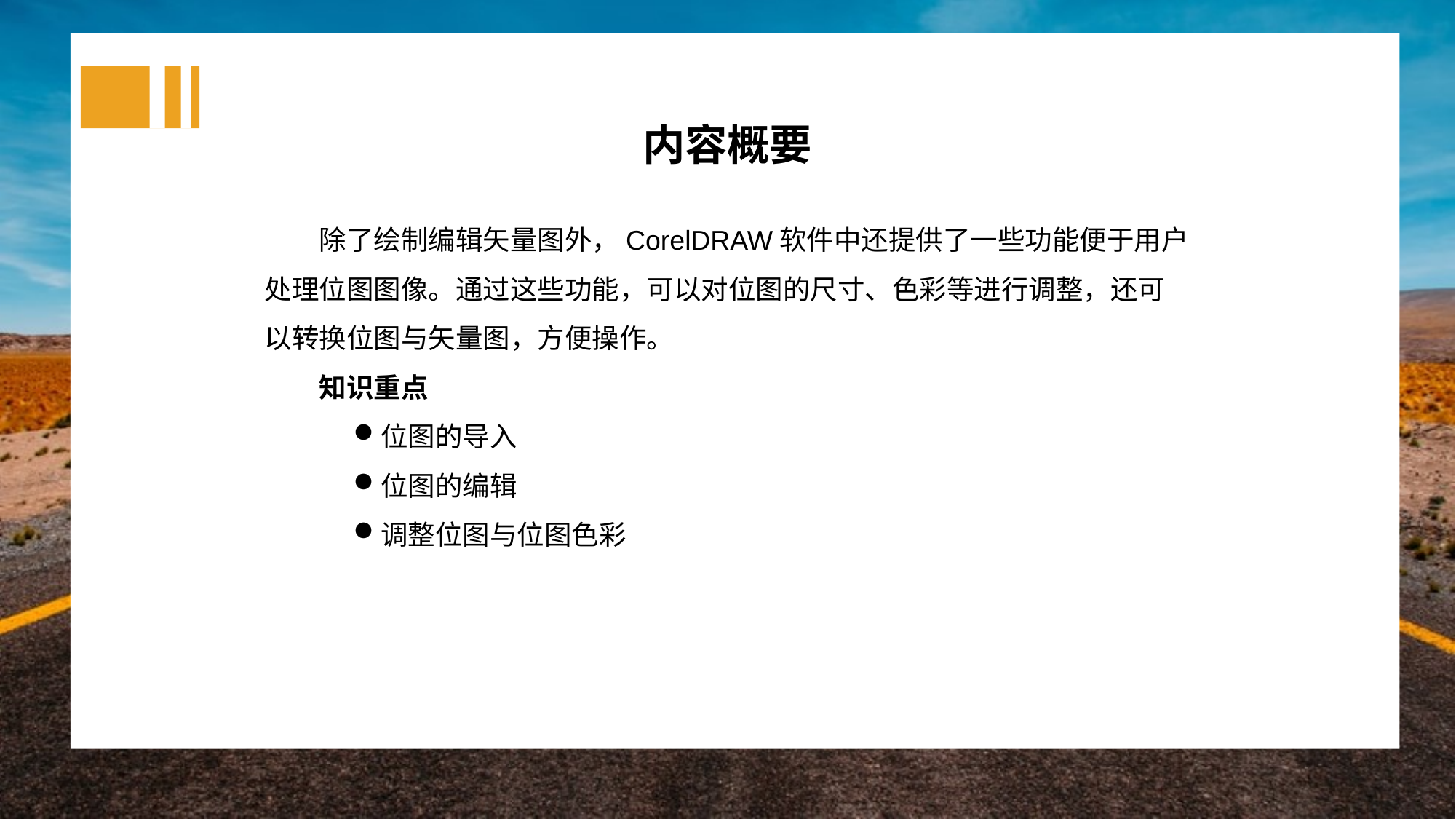

内容概要
除了绘制编辑矢量图外，CorelDRAW软件中还提供了一些功能便于用户处理位图图像。通过这些功能，可以对位图的尺寸、色彩等进行调整，还可以转换位图与矢量图，方便操作。
知识重点
位图的导入
位图的编辑
调整位图与位图色彩